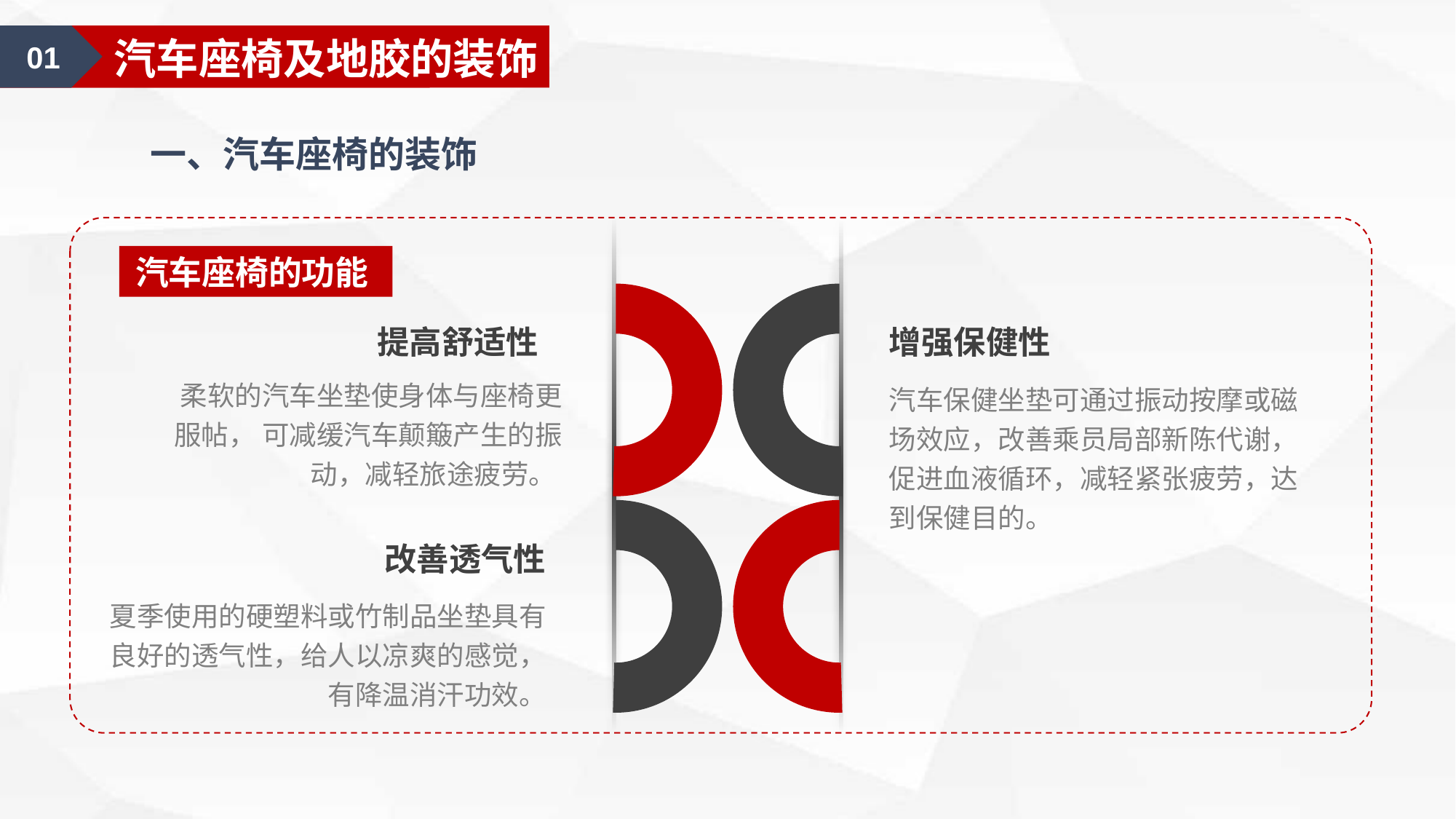

01
涂料的基础知识

01
汽车座椅及地胶的装饰
一、汽车座椅的装饰

汽车座椅的功能

提高舒适性
增强保健性
柔软的汽车坐垫使身体与座椅更服帖， 可减缓汽车颠簸产生的振动，减轻旅途疲劳。
汽车保健坐垫可通过振动按摩或磁场效应，改善乘员局部新陈代谢，促进血液循环，减轻紧张疲劳，达到保健目的。

改善透气性
夏季使用的硬塑料或竹制品坐垫具有良好的透气性，给人以凉爽的感觉，有降温消汗功效。